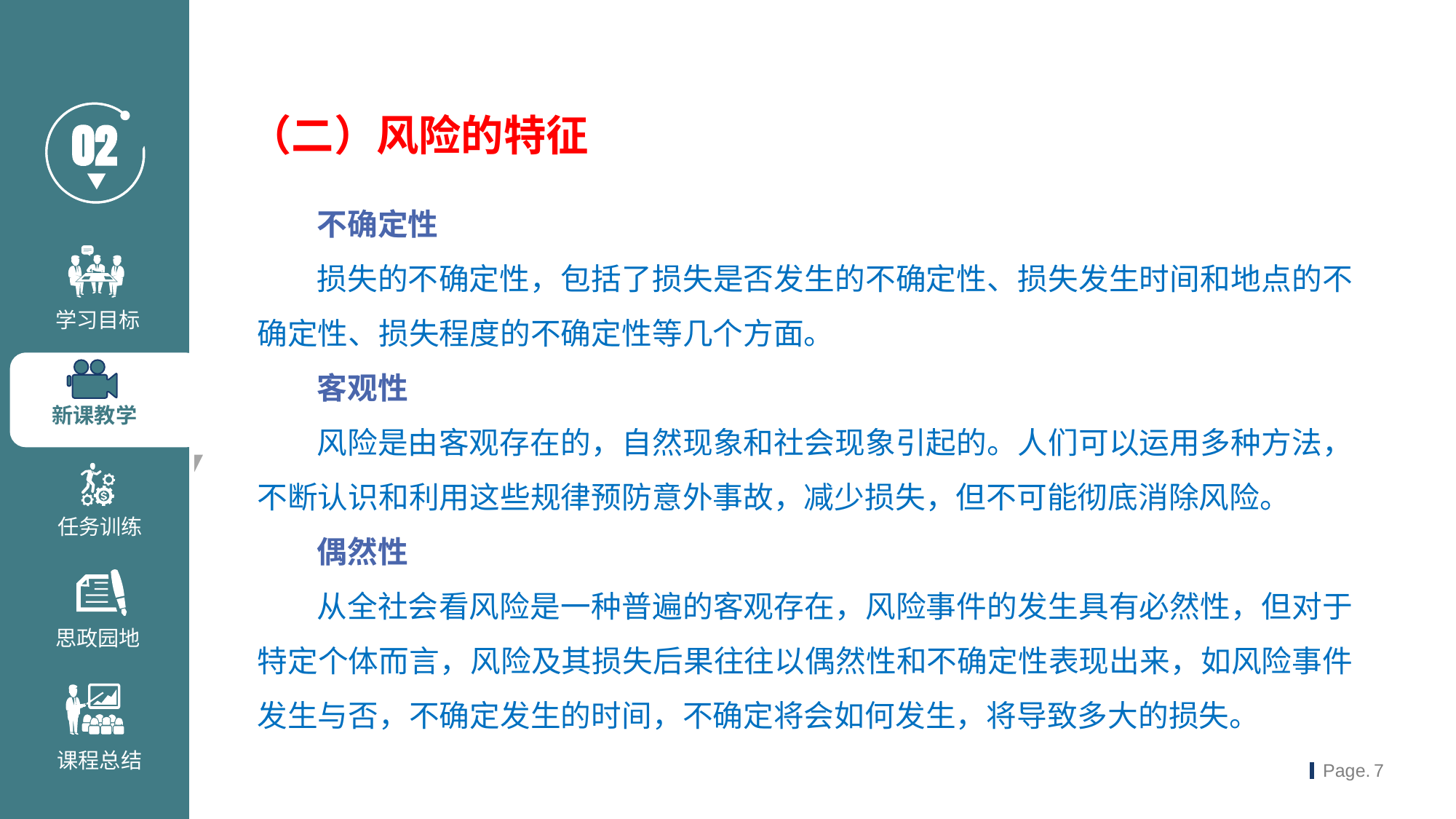

（二）风险的特征
   不确定性
   损失的不确定性，包括了损失是否发生的不确定性、损失发生时间和地点的不确定性、损失程度的不确定性等几个方面。
   客观性
   风险是由客观存在的，自然现象和社会现象引起的。人们可以运用多种方法，不断认识和利用这些规律预防意外事故，减少损失，但不可能彻底消除风险。
   偶然性
   从全社会看风险是一种普遍的客观存在，风险事件的发生具有必然性，但对于特定个体而言，风险及其损失后果往往以偶然性和不确定性表现出来，如风险事件发生与否，不确定发生的时间，不确定将会如何发生，将导致多大的损失。